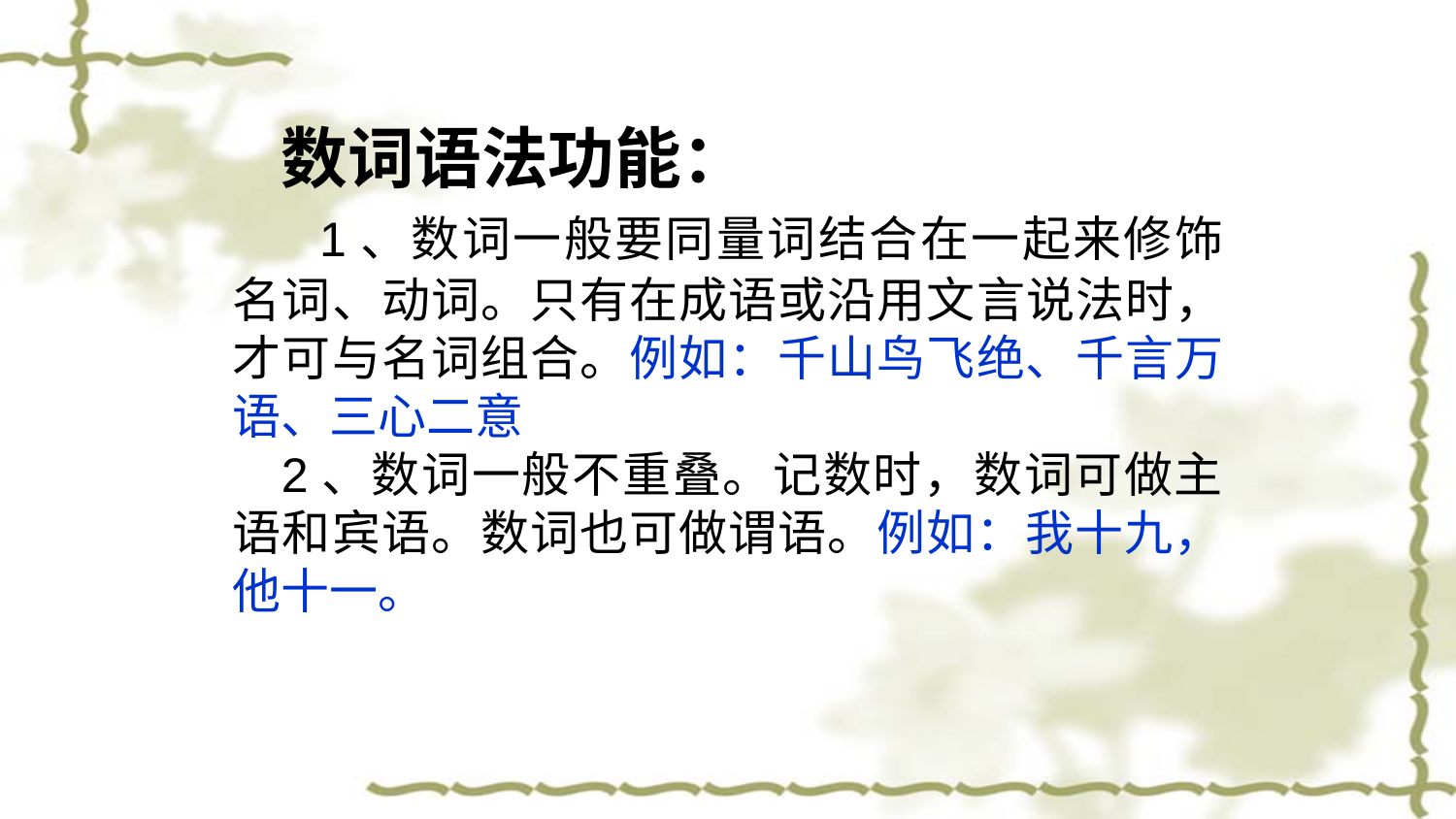

数词语法功能：
  1、数词一般要同量词结合在一起来修饰名词、动词。只有在成语或沿用文言说法时，才可与名词组合。例如：千山鸟飞绝、千言万语、三心二意
2、数词一般不重叠。记数时，数词可做主语和宾语。数词也可做谓语。例如：我十九，他十一。